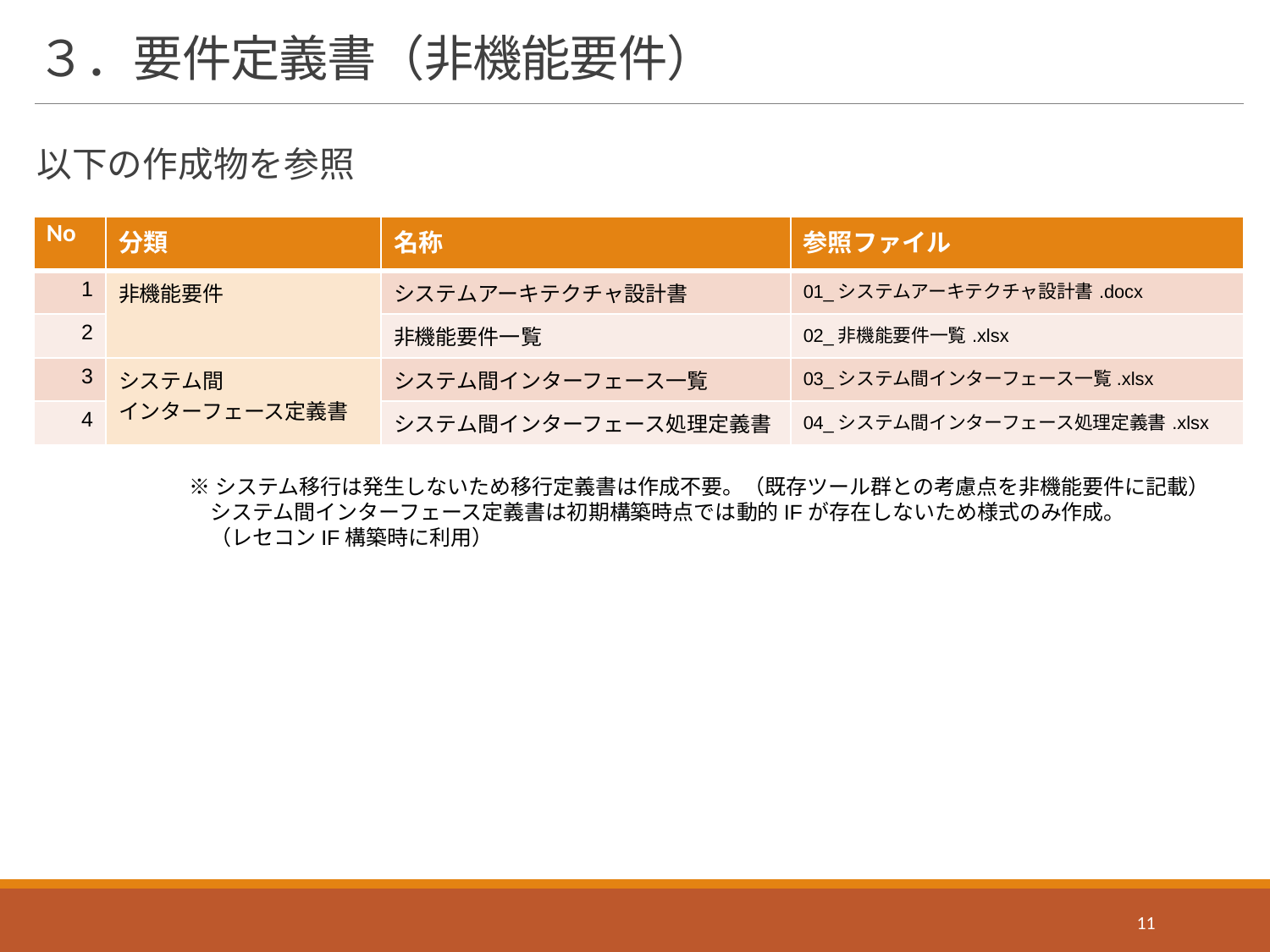

# ３．要件定義書（非機能要件）
以下の作成物を参照
| No | 分類 | 名称 | 参照ファイル |
| --- | --- | --- | --- |
| 1 | 非機能要件 | システムアーキテクチャ設計書 | 01\_システムアーキテクチャ設計書.docx |
| 2 |  | 非機能要件一覧 | 02\_非機能要件一覧.xlsx |
| 3 | システム間 インターフェース定義書 | システム間インターフェース一覧 | 03\_システム間インターフェース一覧.xlsx |
| 4 |  | システム間インターフェース処理定義書 | 04\_システム間インターフェース処理定義書.xlsx |
※システム移行は発生しないため移行定義書は作成不要。（既存ツール群との考慮点を非機能要件に記載）
　システム間インターフェース定義書は初期構築時点では動的IFが存在しないため様式のみ作成。
　（レセコンIF構築時に利用）
11